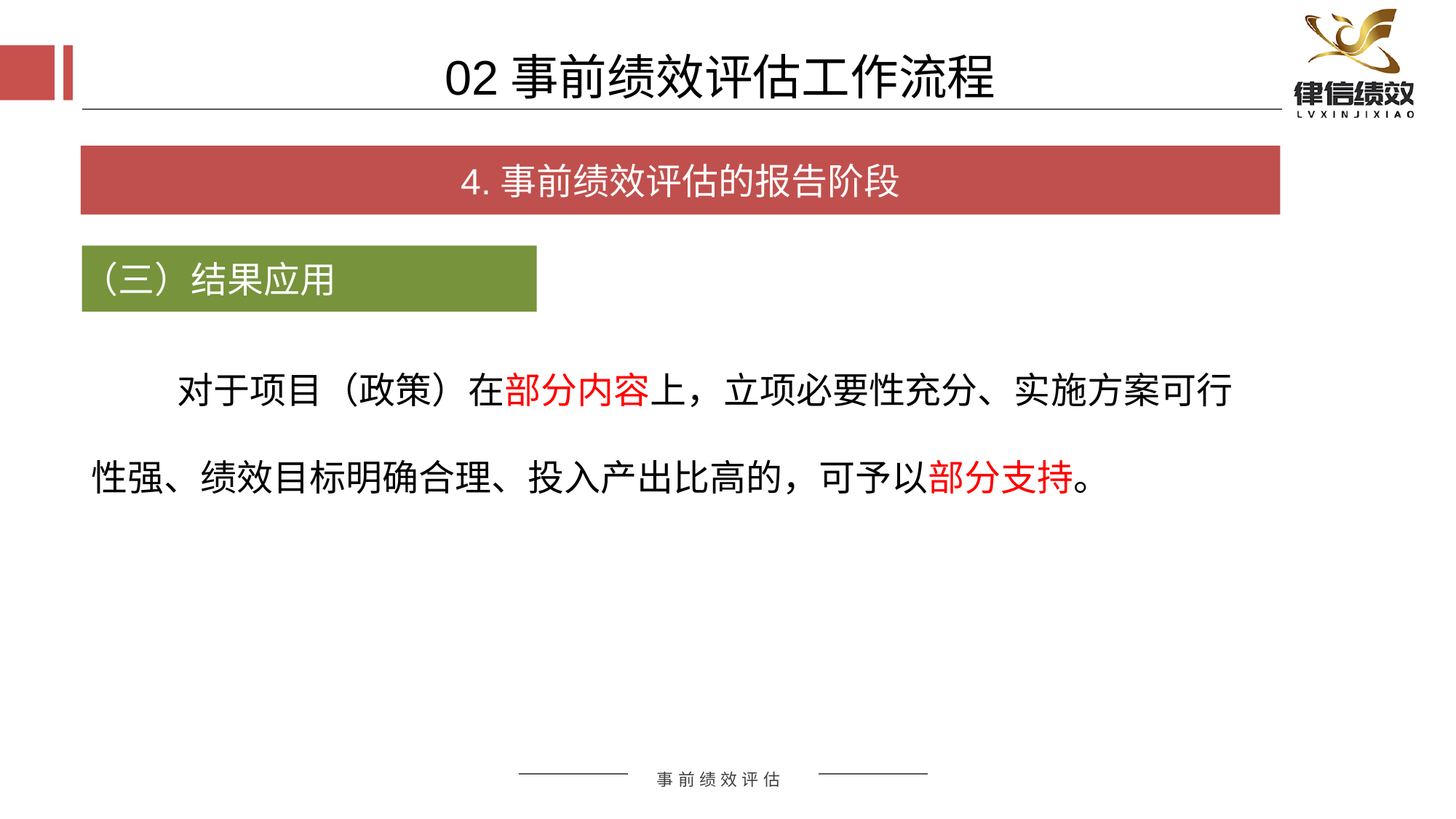

02事前绩效评估工作流程
4.事前绩效评估的报告阶段
（三）结果应用
对于项目（政策）在部分内容上，立项必要性充分、实施方案可行性强、绩效目标明确合理、投入产出比高的，可予以部分支持。
评估方式
评估方式